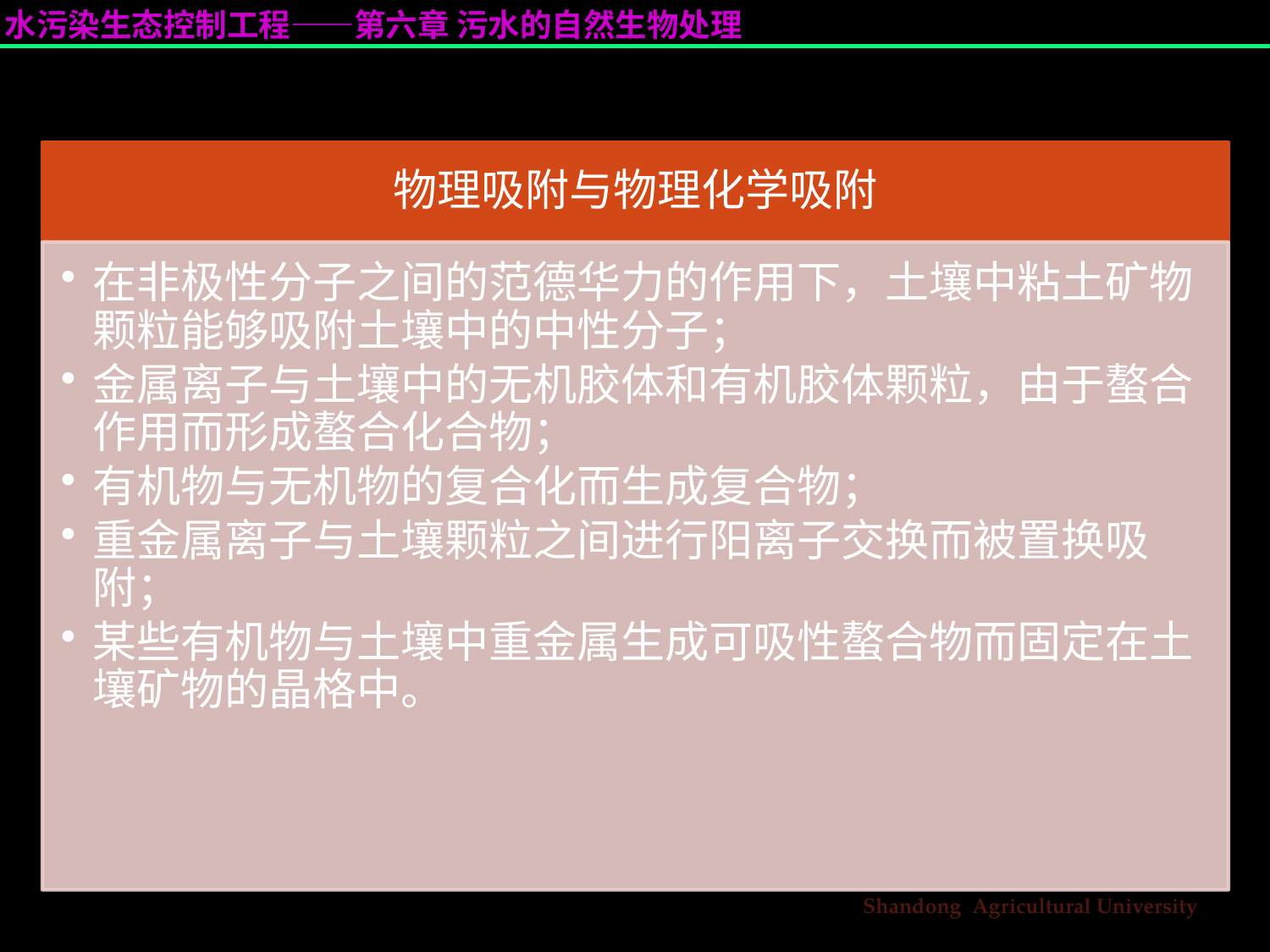

物理吸附与物理化学吸附
在非极性分子之间的范德华力的作用下，土壤中粘土矿物颗粒能够吸附土壤中的中性分子；
金属离子与土壤中的无机胶体和有机胶体颗粒，由于螯合作用而形成螯合化合物；
有机物与无机物的复合化而生成复合物；
重金属离子与土壤颗粒之间进行阳离子交换而被置换吸附；
某些有机物与土壤中重金属生成可吸性螯合物而固定在土壤矿物的晶格中。